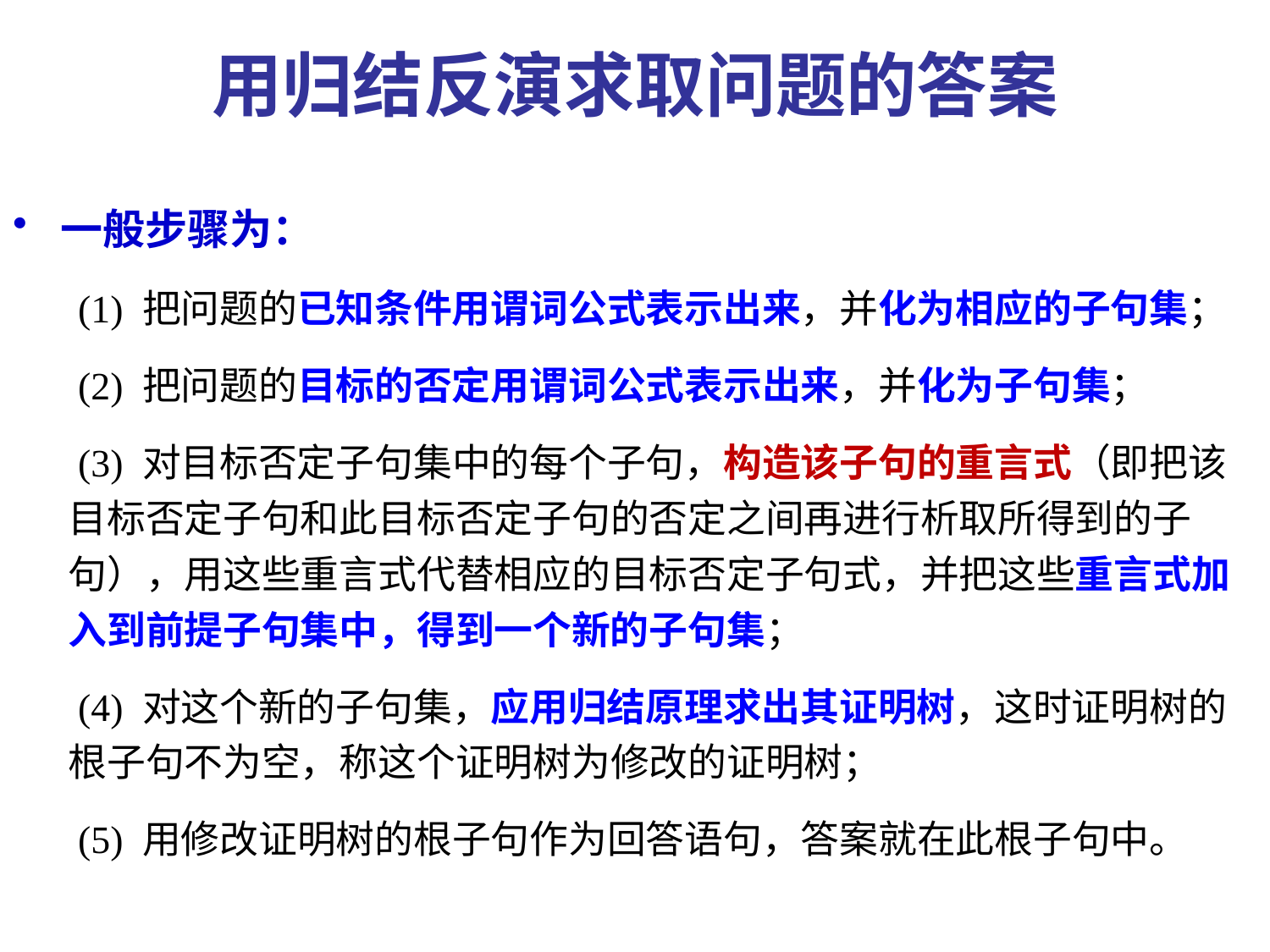

# 用归结反演求取问题的答案
一般步骤为：
 (1) 把问题的已知条件用谓词公式表示出来，并化为相应的子句集；
 (2) 把问题的目标的否定用谓词公式表示出来，并化为子句集；
 (3) 对目标否定子句集中的每个子句，构造该子句的重言式（即把该目标否定子句和此目标否定子句的否定之间再进行析取所得到的子句），用这些重言式代替相应的目标否定子句式，并把这些重言式加入到前提子句集中，得到一个新的子句集；
 (4) 对这个新的子句集，应用归结原理求出其证明树，这时证明树的根子句不为空，称这个证明树为修改的证明树；
 (5) 用修改证明树的根子句作为回答语句，答案就在此根子句中。